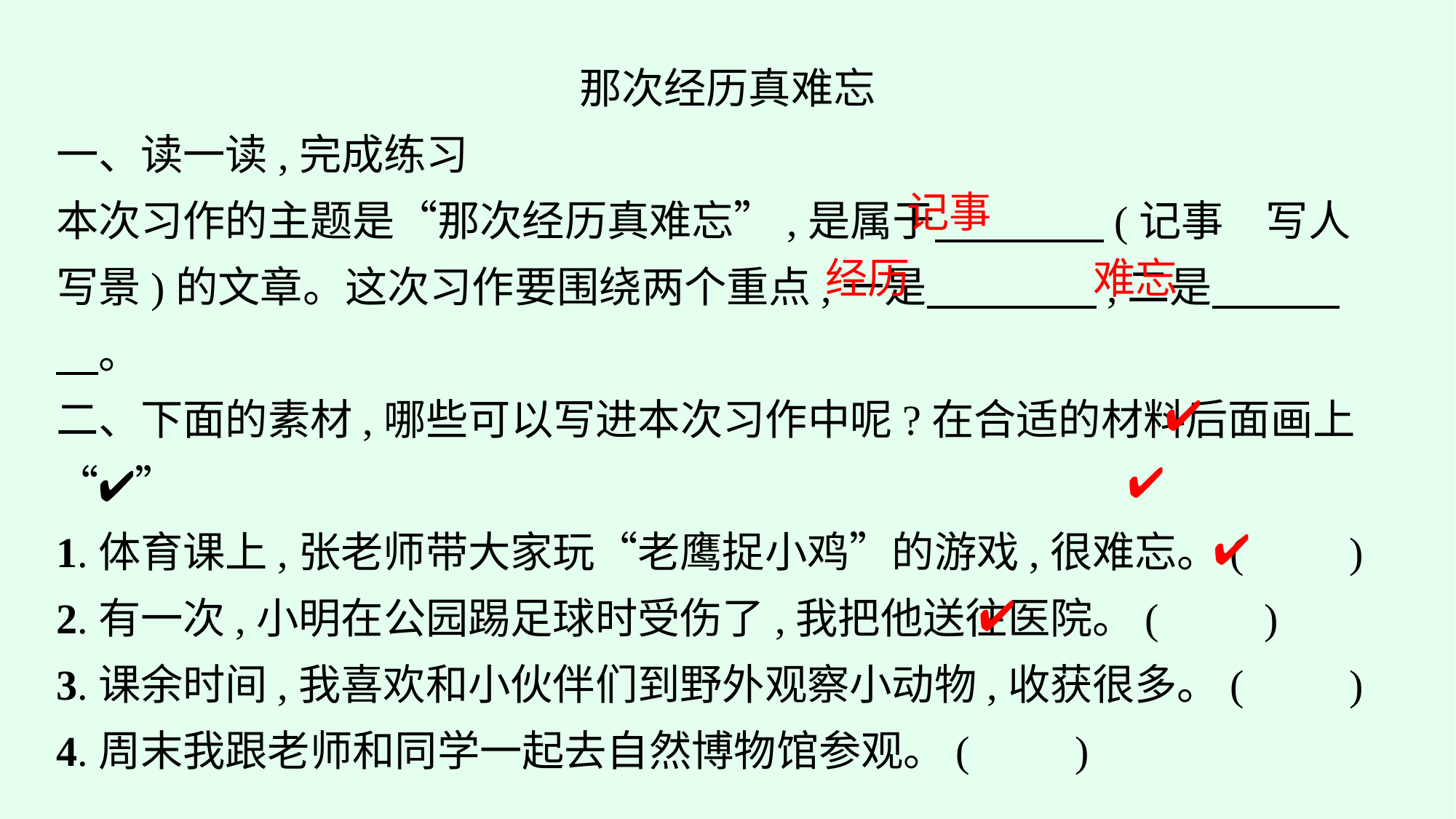

那次经历真难忘
一、读一读,完成练习
本次习作的主题是“那次经历真难忘”,是属于　　　　(记事　写人　写景)的文章。这次习作要围绕两个重点,一是　　　　,二是　　　　。
二、下面的素材,哪些可以写进本次习作中呢?在合适的材料后面画上“✔”
1.体育课上,张老师带大家玩“老鹰捉小鸡”的游戏,很难忘。(　　)
2.有一次,小明在公园踢足球时受伤了,我把他送往医院。(　　)
3.课余时间,我喜欢和小伙伴们到野外观察小动物,收获很多。(　　)
4.周末我跟老师和同学一起去自然博物馆参观。(　　)
记事
经历
难忘
✔
✔
✔
✔